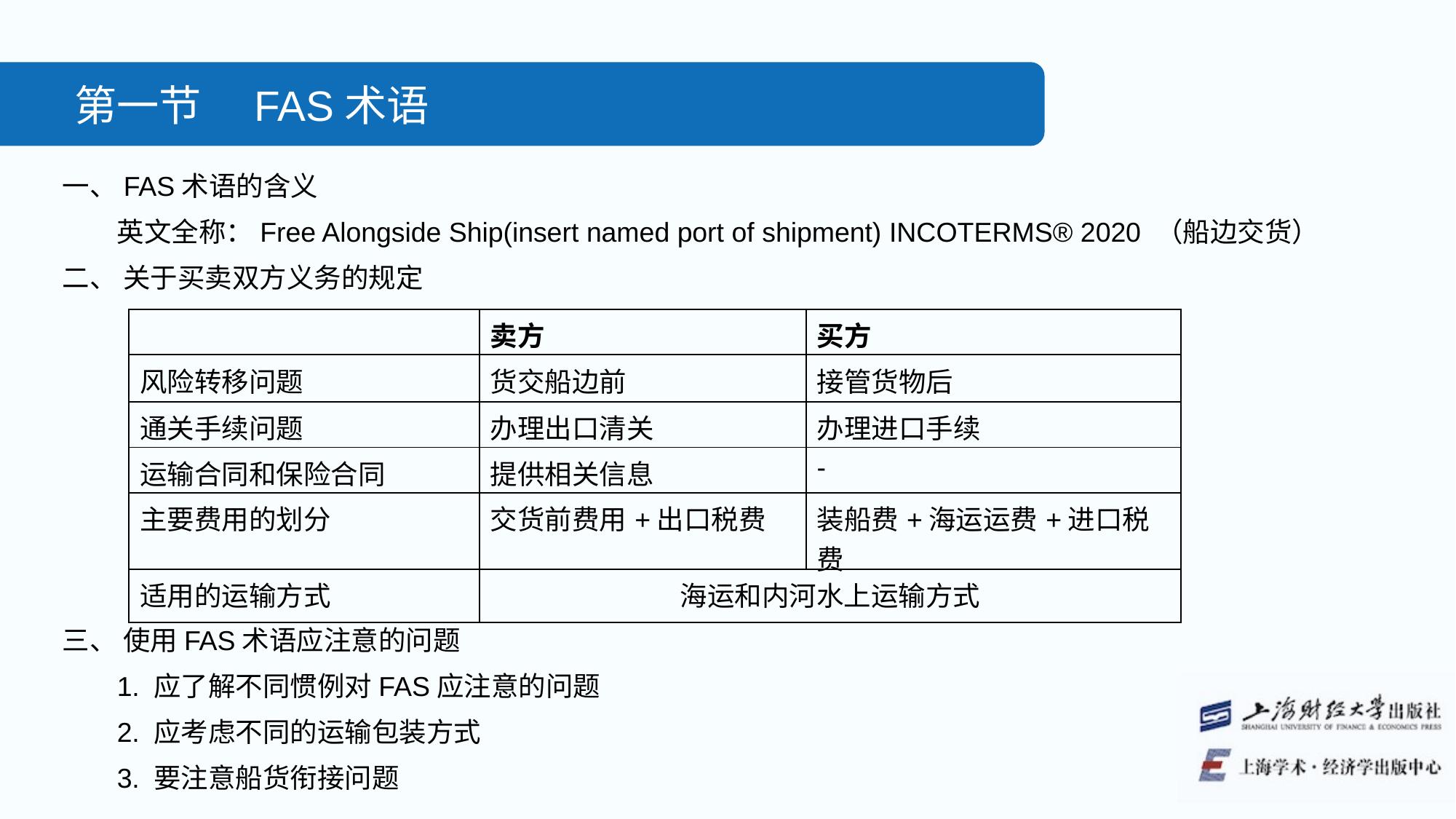

第一节　FAS术语
一、FAS术语的含义
英文全称：Free Alongside Ship(insert named port of shipment) INCOTERMS® 2020 （船边交货）
二、 关于买卖双方义务的规定

|  | 卖方 | 买方 |
| --- | --- | --- |
| 风险转移问题 | 货交船边前 | 接管货物后 |
| 通关手续问题 | 办理出口清关 | 办理进口手续 |
| 运输合同和保险合同 | 提供相关信息 | - |
| 主要费用的划分 | 交货前费用+出口税费 | 装船费+海运运费+进口税费 |
| 适用的运输方式 | 海运和内河水上运输方式 |  |
三、 使用FAS术语应注意的问题
1. 应了解不同惯例对FAS应注意的问题
2. 应考虑不同的运输包装方式
3. 要注意船货衔接问题